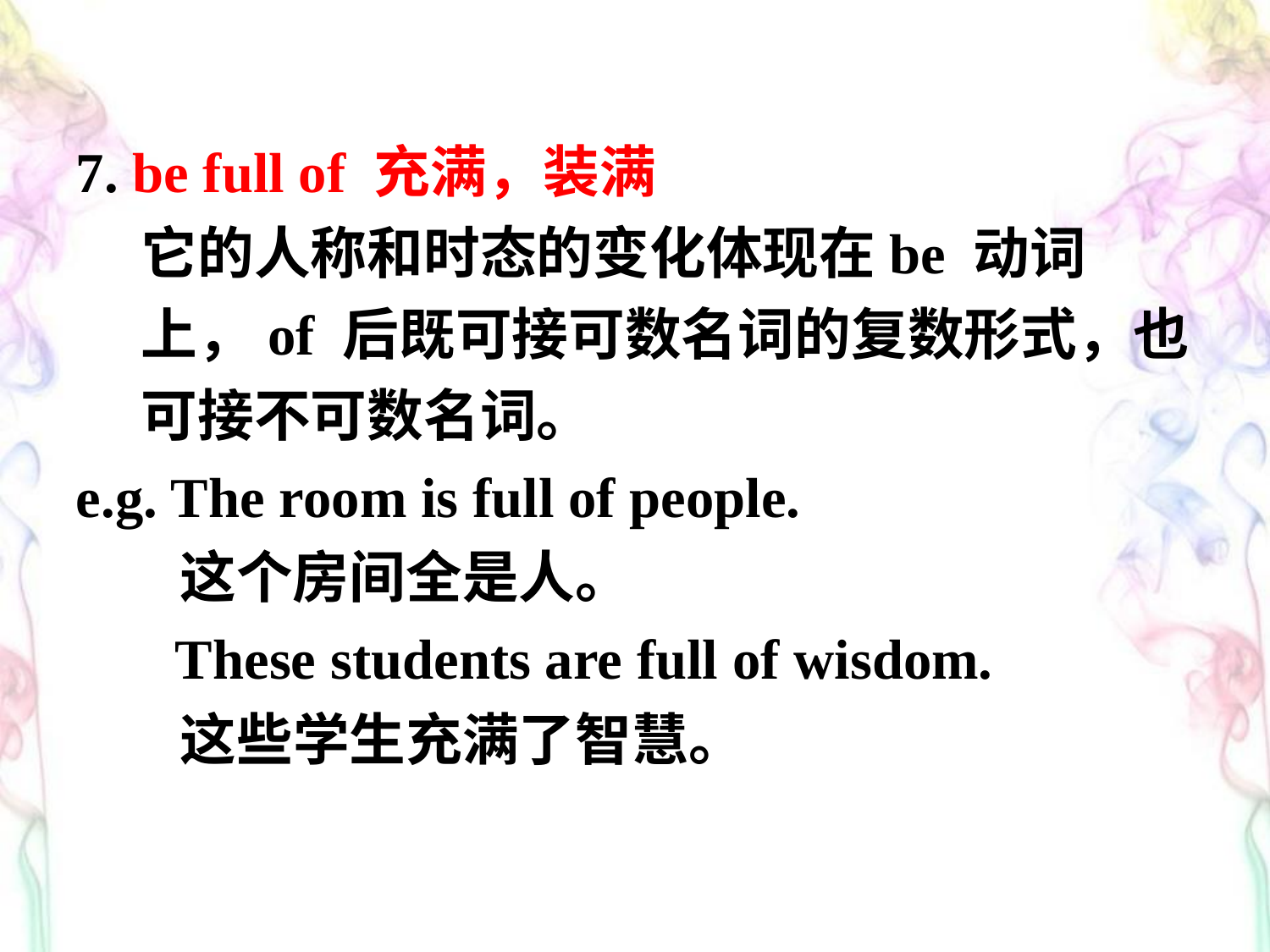

7. be full of 充满，装满
    它的人称和时态的变化体现在be 动词
    上，of 后既可接可数名词的复数形式，也
    可接不可数名词。
e.g. The room is full of people.
       这个房间全是人。
       These students are full of wisdom.
       这些学生充满了智慧。